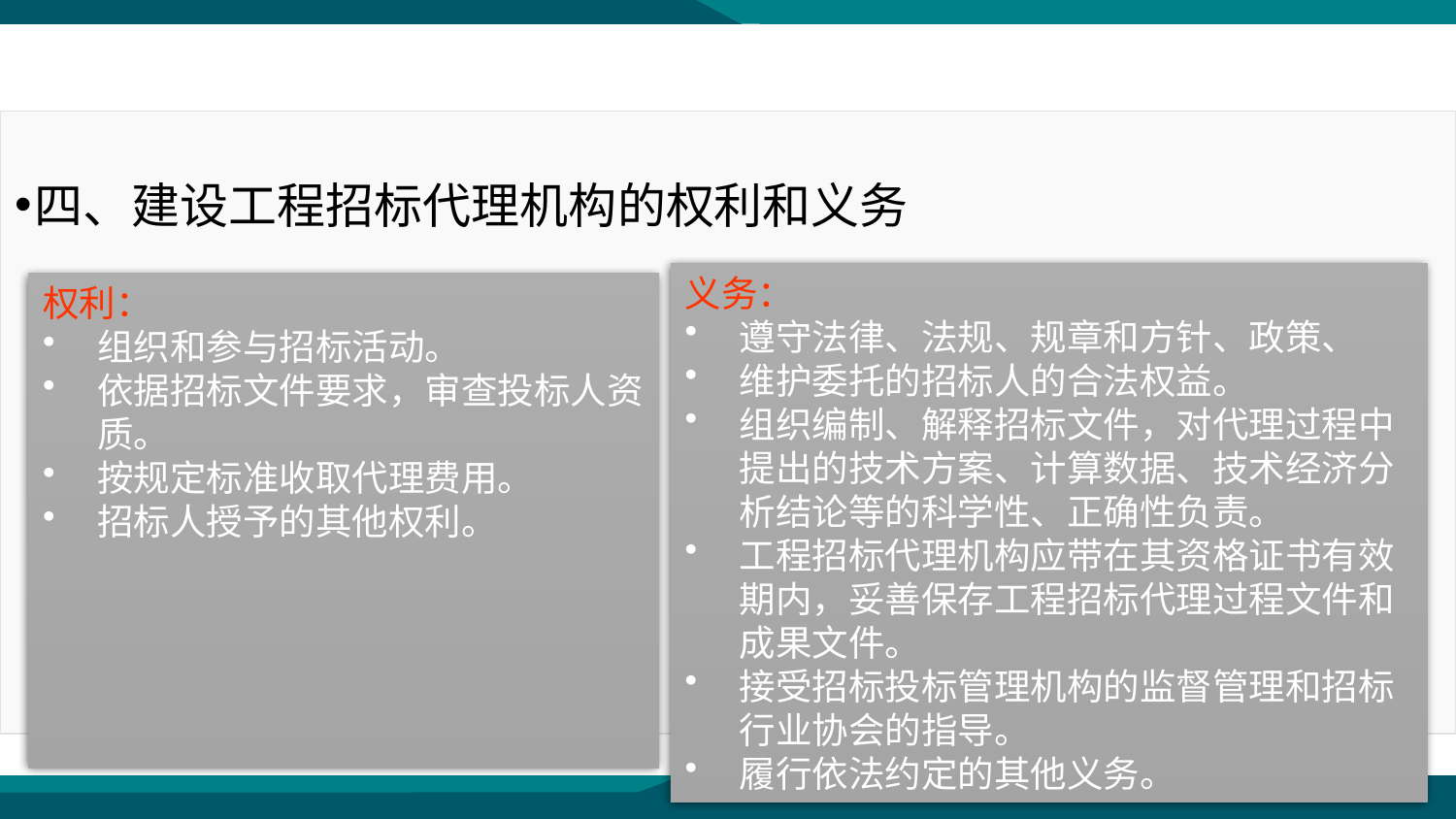

四、建设工程招标代理机构的权利和义务
义务：
遵守法律、法规、规章和方针、政策、
维护委托的招标人的合法权益。
组织编制、解释招标文件，对代理过程中提出的技术方案、计算数据、技术经济分析结论等的科学性、正确性负责。
工程招标代理机构应带在其资格证书有效期内，妥善保存工程招标代理过程文件和成果文件。
接受招标投标管理机构的监督管理和招标行业协会的指导。
履行依法约定的其他义务。
权利：
组织和参与招标活动。
依据招标文件要求，审查投标人资质。
按规定标准收取代理费用。
招标人授予的其他权利。